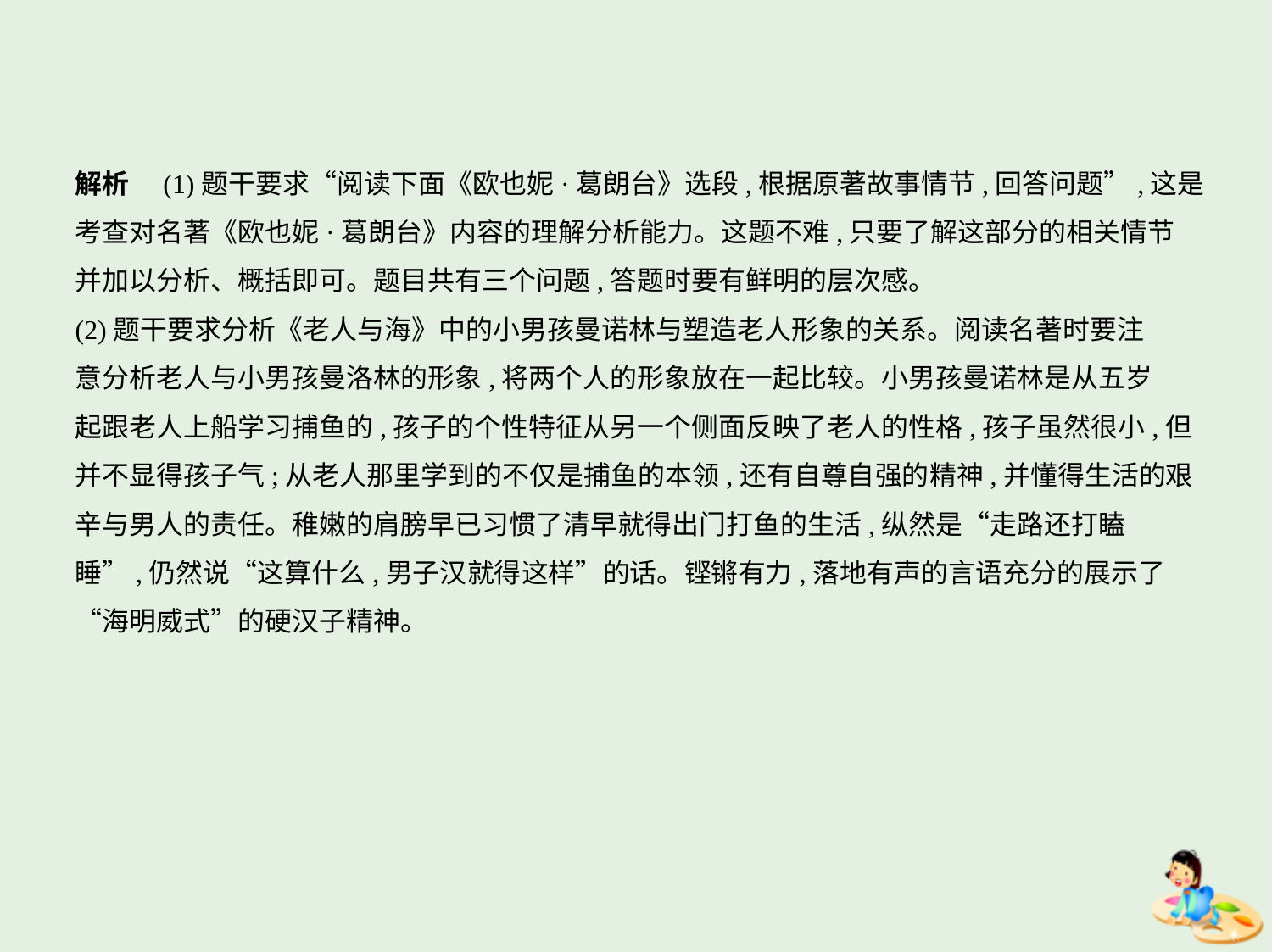

解析　(1)题干要求“阅读下面《欧也妮·葛朗台》选段,根据原著故事情节,回答问题”,这是
考查对名著《欧也妮·葛朗台》内容的理解分析能力。这题不难,只要了解这部分的相关情节
并加以分析、概括即可。题目共有三个问题,答题时要有鲜明的层次感。
(2)题干要求分析《老人与海》中的小男孩曼诺林与塑造老人形象的关系。阅读名著时要注
意分析老人与小男孩曼洛林的形象,将两个人的形象放在一起比较。小男孩曼诺林是从五岁
起跟老人上船学习捕鱼的,孩子的个性特征从另一个侧面反映了老人的性格,孩子虽然很小,但
并不显得孩子气;从老人那里学到的不仅是捕鱼的本领,还有自尊自强的精神,并懂得生活的艰
辛与男人的责任。稚嫩的肩膀早已习惯了清早就得出门打鱼的生活,纵然是“走路还打瞌
睡”,仍然说“这算什么,男子汉就得这样”的话。铿锵有力,落地有声的言语充分的展示了
“海明威式”的硬汉子精神。